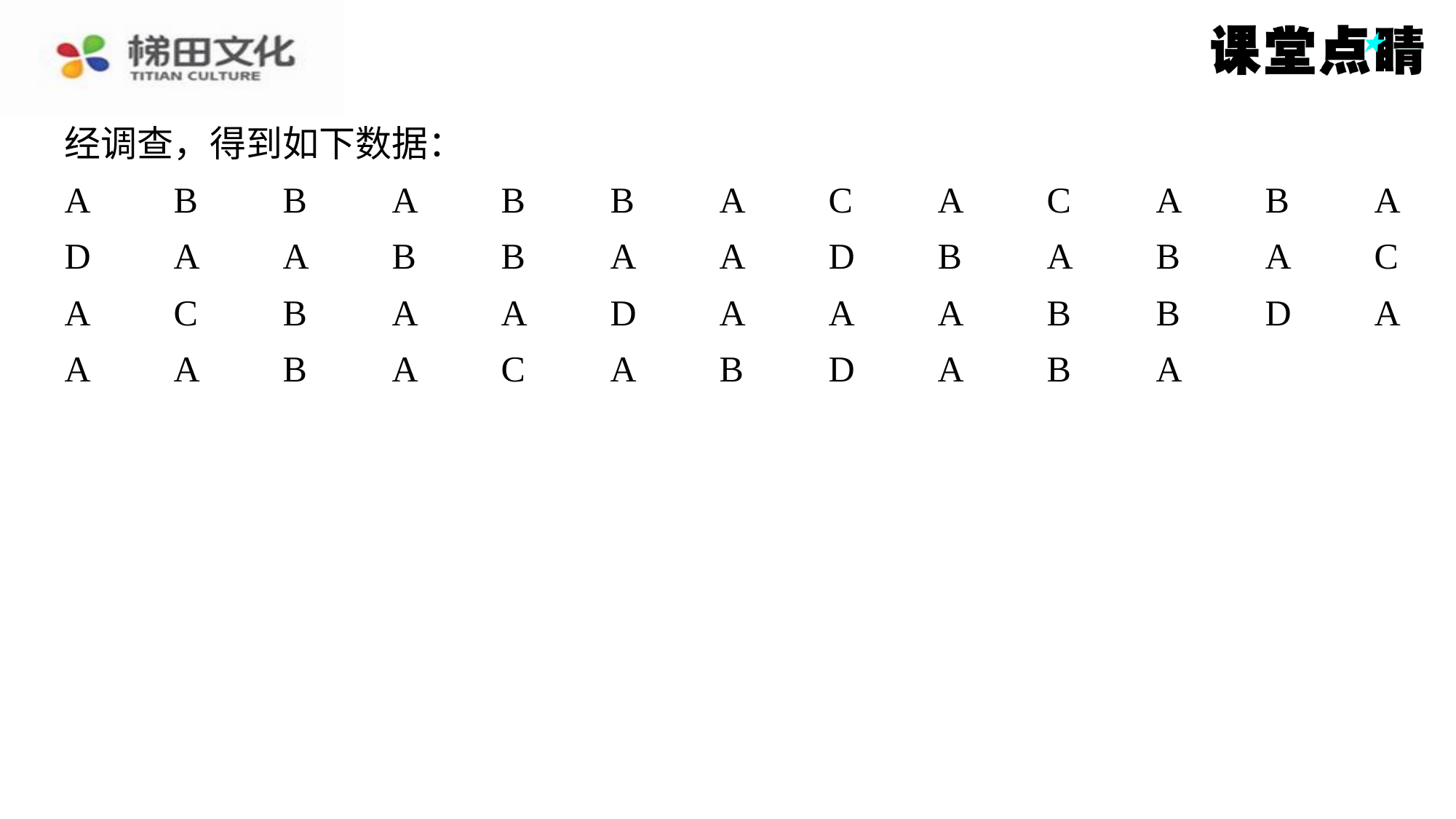

经调查，得到如下数据：
A	B	B	A	B	B	A	C	A	C	A	B	A
D	A	A	B	B	A	A	D	B	A	B	A	C
A	C	B	A	A	D	A	A	A	B	B	D	A
A	A	B	A	C	A	B	D	A	B	A